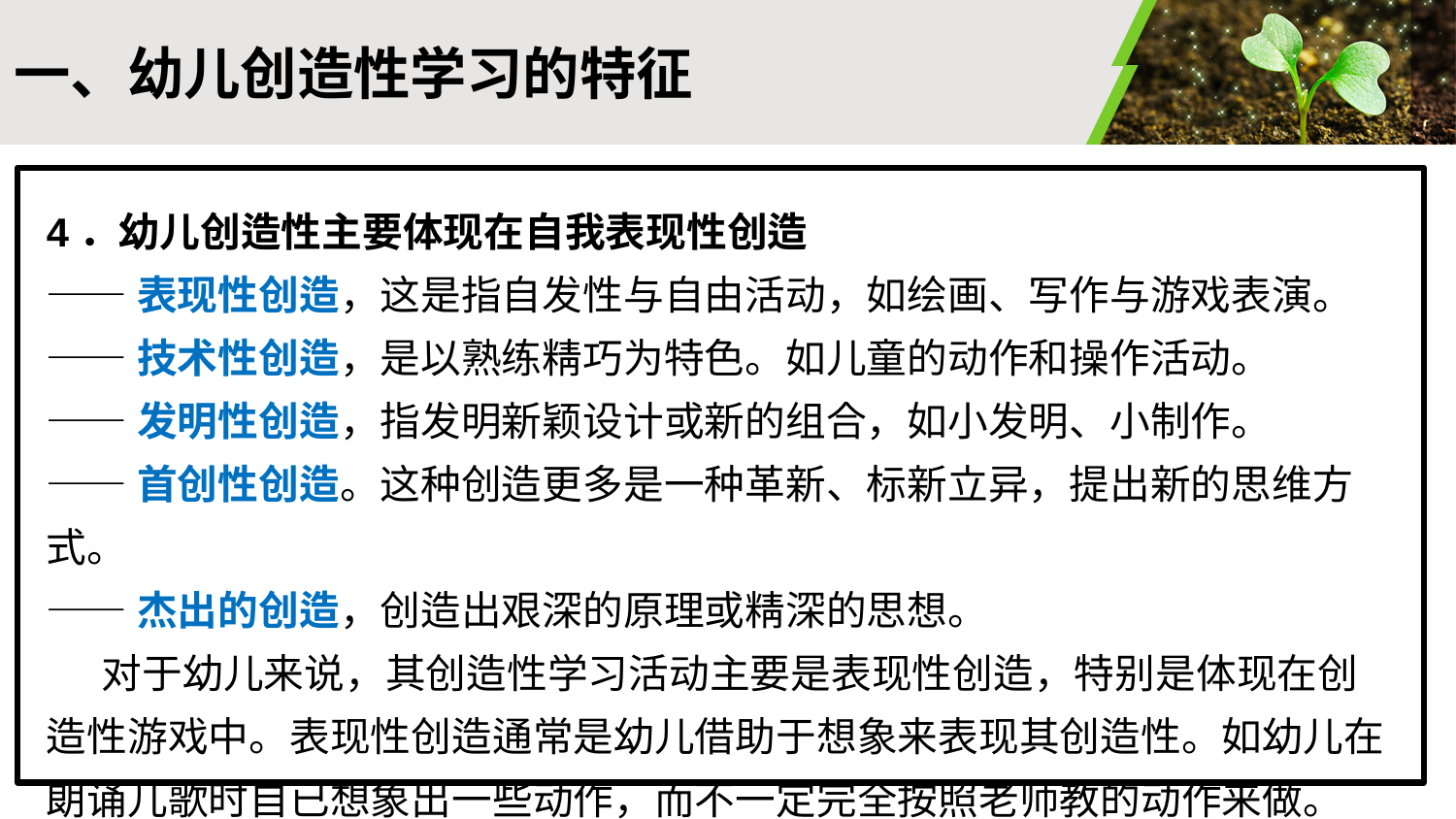

#
一、幼儿创造性学习的特征

4．幼儿创造性主要体现在自我表现性创造
——表现性创造，这是指自发性与自由活动，如绘画、写作与游戏表演。
——技术性创造，是以熟练精巧为特色。如儿童的动作和操作活动。
——发明性创造，指发明新颖设计或新的组合，如小发明、小制作。
——首创性创造。这种创造更多是一种革新、标新立异，提出新的思维方式。
——杰出的创造，创造出艰深的原理或精深的思想。
    对于幼儿来说，其创造性学习活动主要是表现性创造，特别是体现在创造性游戏中。表现性创造通常是幼儿借助于想象来表现其创造性。如幼儿在朗诵儿歌时自已想象出一些动作，而不一定完全按照老师教的动作来做。